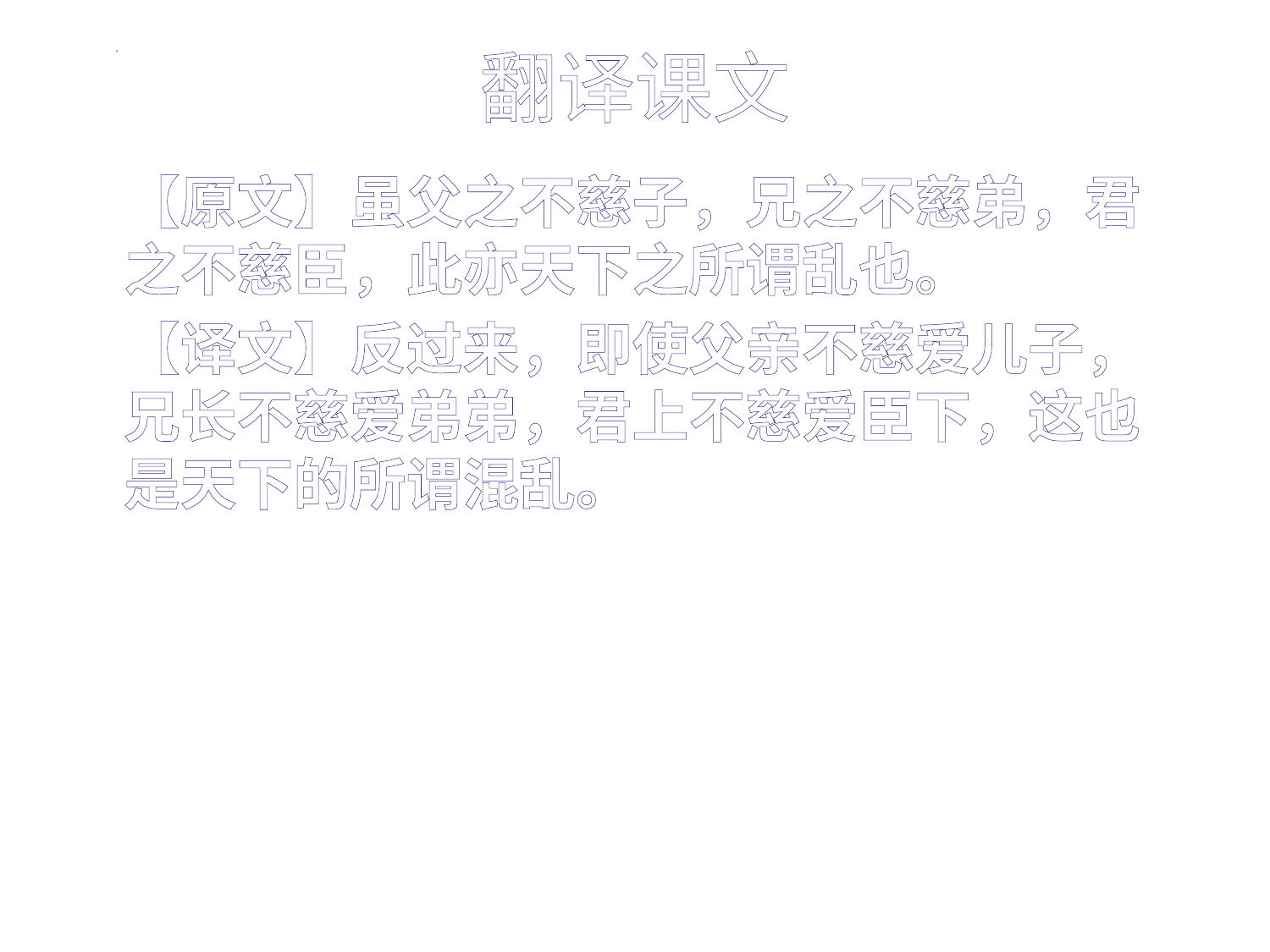

# 翻译课文
【原文】虽父之不慈子，兄之不慈弟，君之不慈臣，此亦天下之所谓乱也。
【译文】反过来，即使父亲不慈爱儿子，兄长不慈爱弟弟，君上不慈爱臣下，这也是天下的所谓混乱。